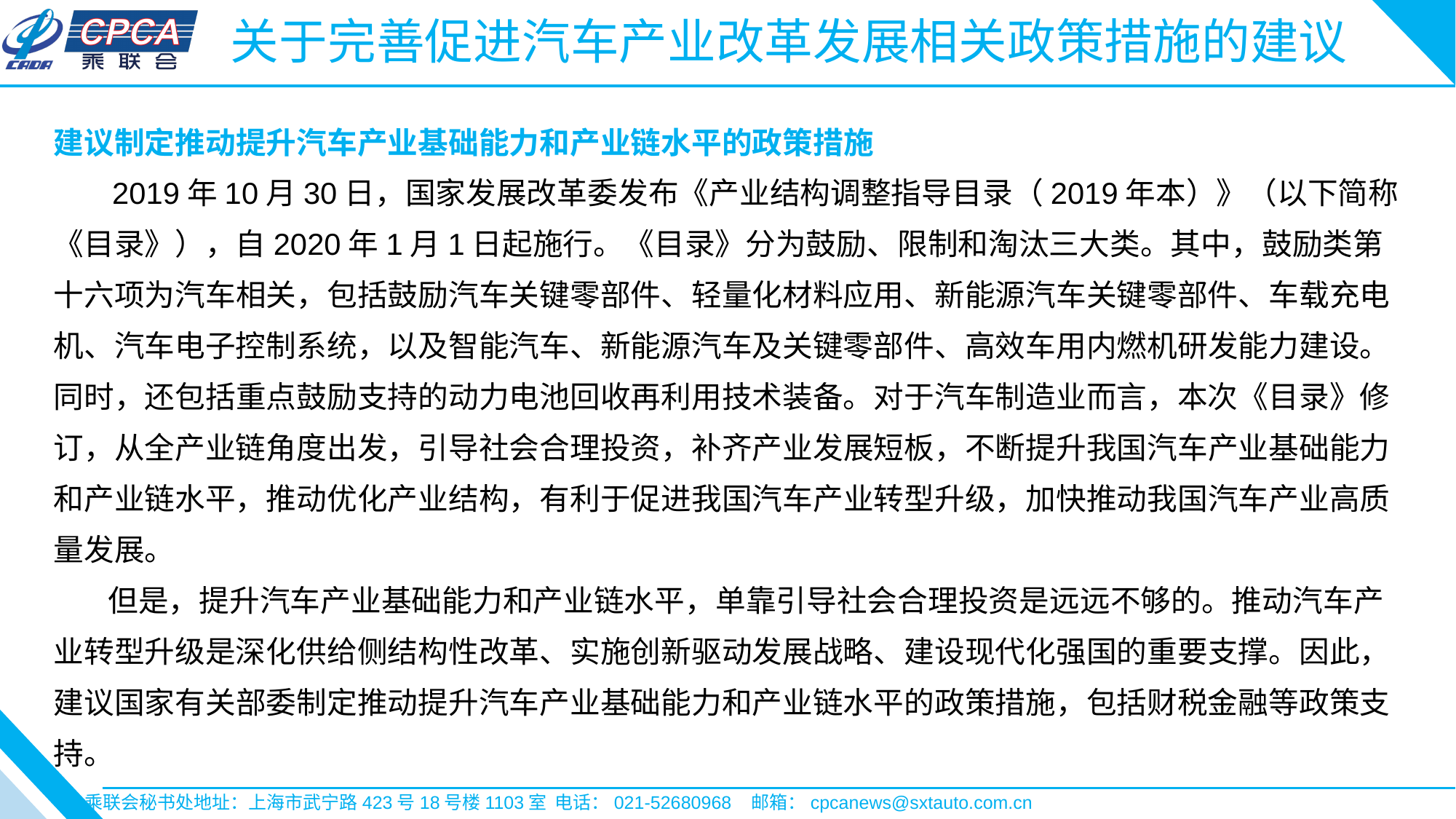

关于完善促进汽车产业改革发展相关政策措施的建议
建议制定推动提升汽车产业基础能力和产业链水平的政策措施
       2019年10月30日，国家发展改革委发布《产业结构调整指导目录（2019年本）》（以下简称《目录》），自2020年1月1日起施行。《目录》分为鼓励、限制和淘汰三大类。其中，鼓励类第十六项为汽车相关，包括鼓励汽车关键零部件、轻量化材料应用、新能源汽车关键零部件、车载充电机、汽车电子控制系统，以及智能汽车、新能源汽车及关键零部件、高效车用内燃机研发能力建设。同时，还包括重点鼓励支持的动力电池回收再利用技术装备。对于汽车制造业而言，本次《目录》修订，从全产业链角度出发，引导社会合理投资，补齐产业发展短板，不断提升我国汽车产业基础能力和产业链水平，推动优化产业结构，有利于促进我国汽车产业转型升级，加快推动我国汽车产业高质量发展。
       但是，提升汽车产业基础能力和产业链水平，单靠引导社会合理投资是远远不够的。推动汽车产业转型升级是深化供给侧结构性改革、实施创新驱动发展战略、建设现代化强国的重要支撑。因此，建议国家有关部委制定推动提升汽车产业基础能力和产业链水平的政策措施，包括财税金融等政策支持。